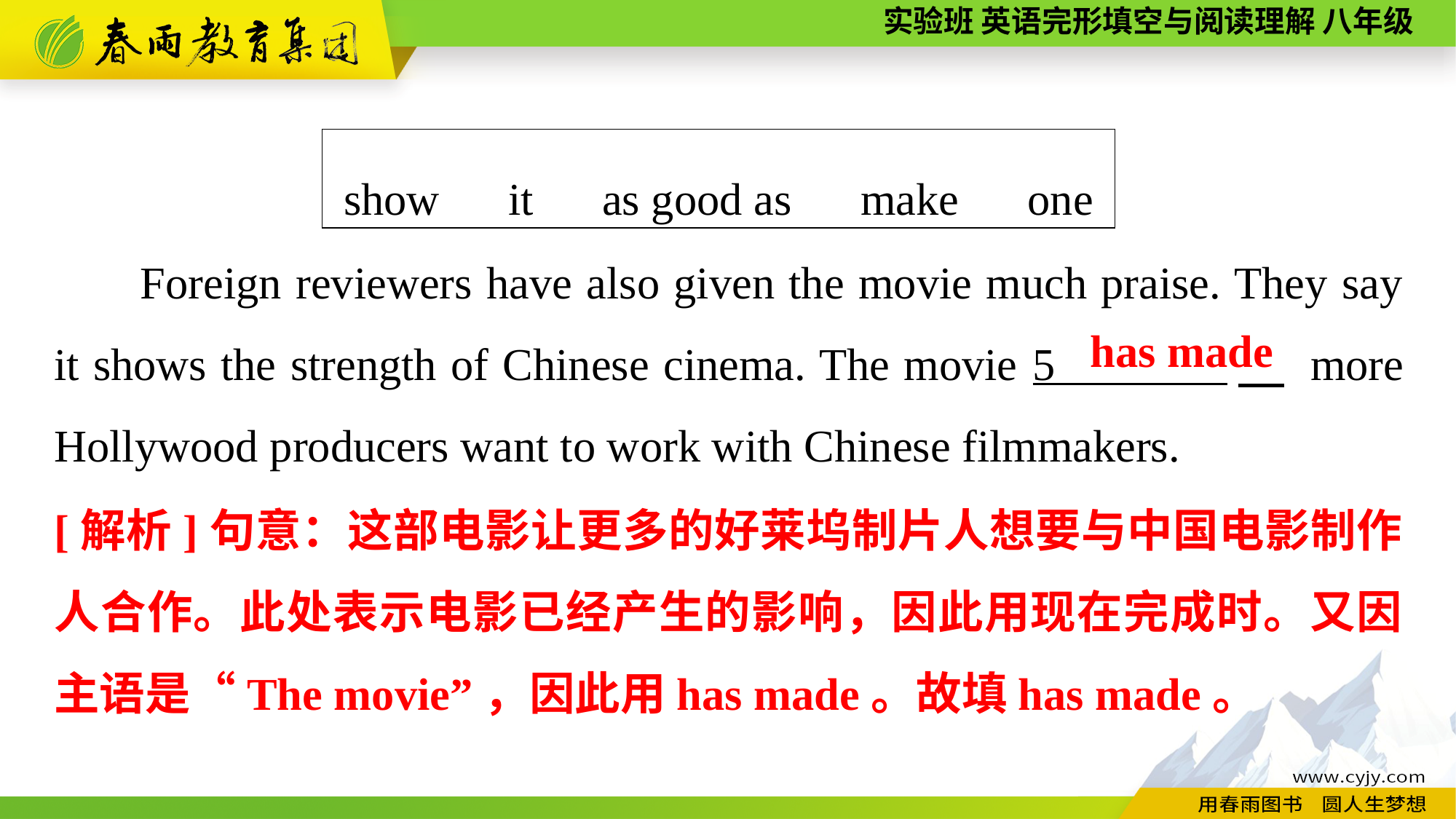

| show　it　as good as　make　one |
| --- |
Foreign reviewers have also given the movie much praise. They say it shows the strength of Chinese cinema. The movie 5            　 more Hollywood producers want to work with Chinese filmmakers.
has made
[解析]句意：这部电影让更多的好莱坞制片人想要与中国电影制作人合作。此处表示电影已经产生的影响，因此用现在完成时。又因主语是“The movie”，因此用has made。故填has made。